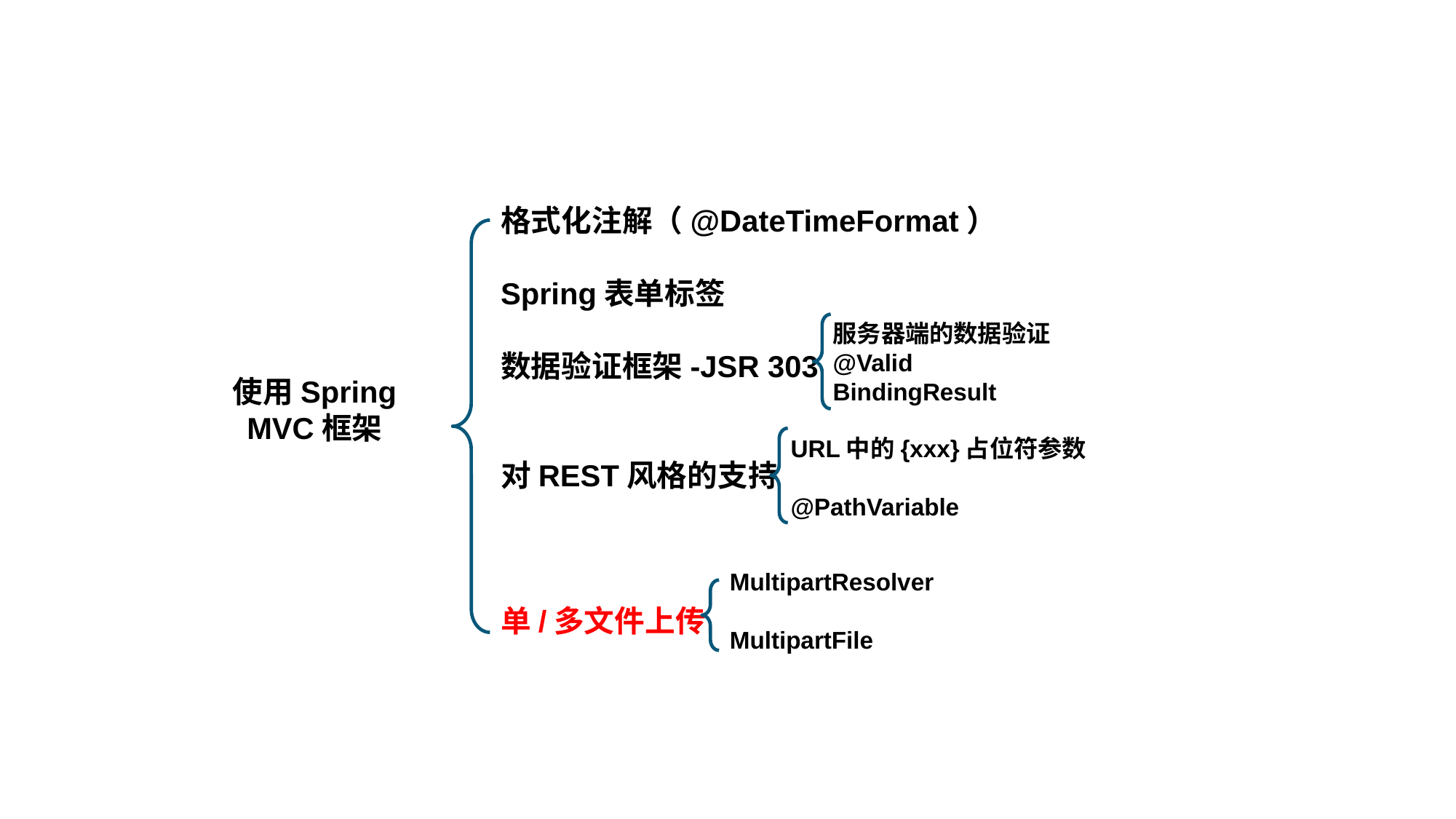

总结
格式化注解（@DateTimeFormat）

Spring表单标签

数据验证框架-JSR 303

对REST风格的支持

单/多文件上传

服务器端的数据验证
@Valid
BindingResult

使用Spring MVC框架

URL中的{xxx}占位符参数

@PathVariable
MultipartResolver

MultipartFile